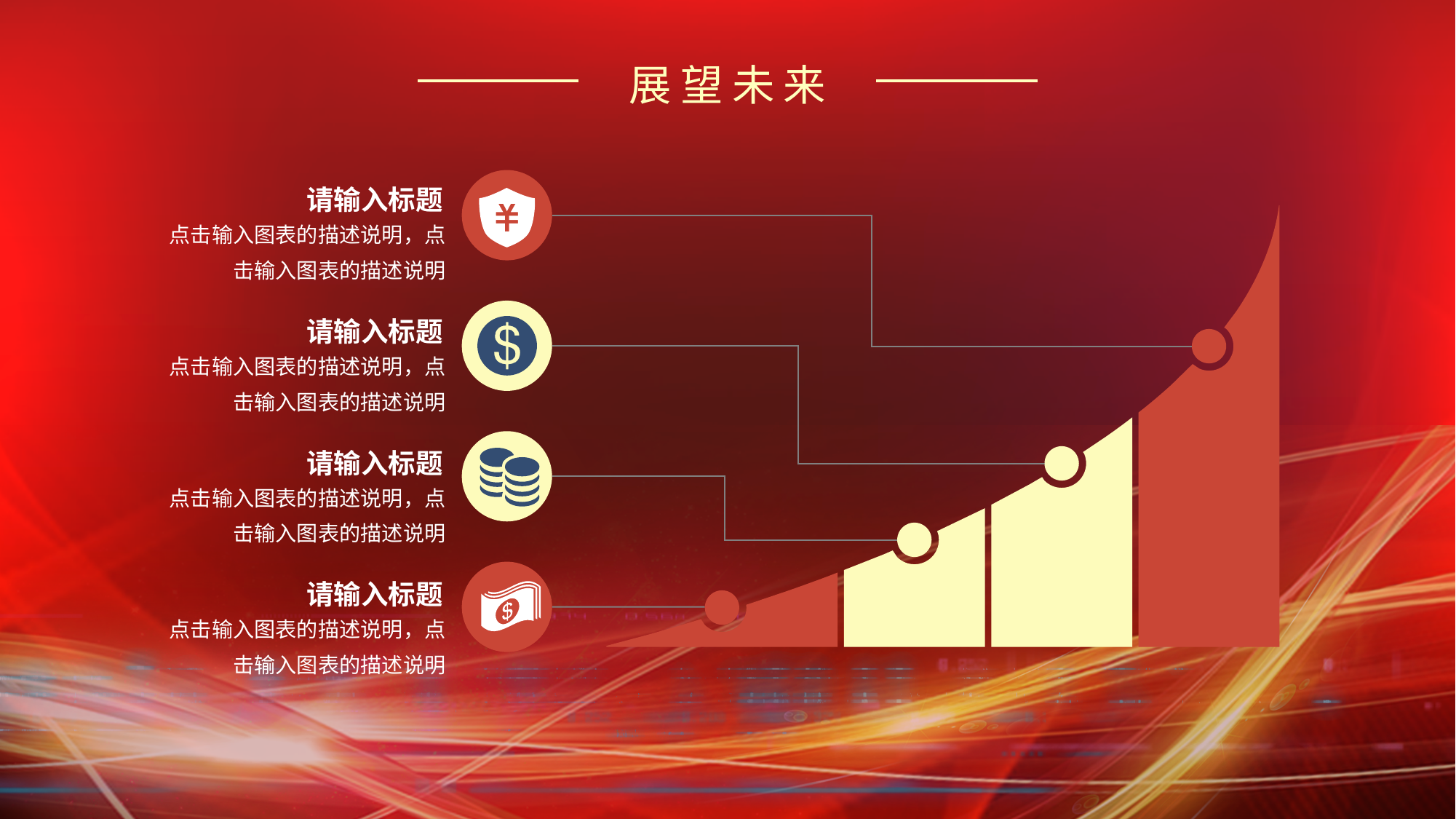

展望未来
请输入标题

点击输入图表的描述说明，点击输入图表的描述说明
请输入标题

点击输入图表的描述说明，点击输入图表的描述说明

请输入标题

点击输入图表的描述说明，点击输入图表的描述说明

请输入标题

点击输入图表的描述说明，点击输入图表的描述说明